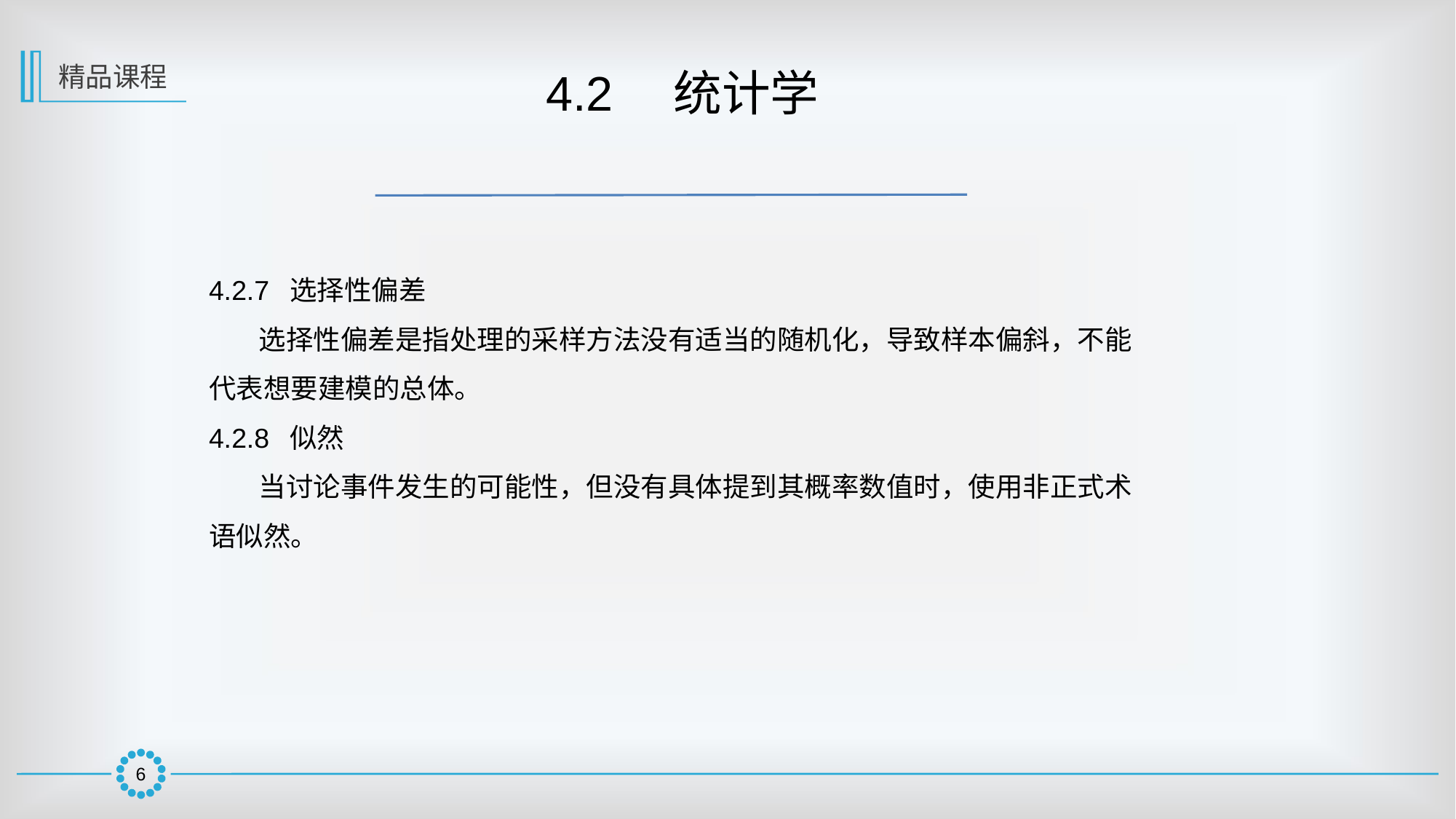

精品课程
 4.2　统计学

4.2.7 选择性偏差
       选择性偏差是指处理的采样方法没有适当的随机化，导致样本偏斜，不能代表想要建模的总体。
4.2.8 似然
       当讨论事件发生的可能性，但没有具体提到其概率数值时，使用非正式术语似然。

6